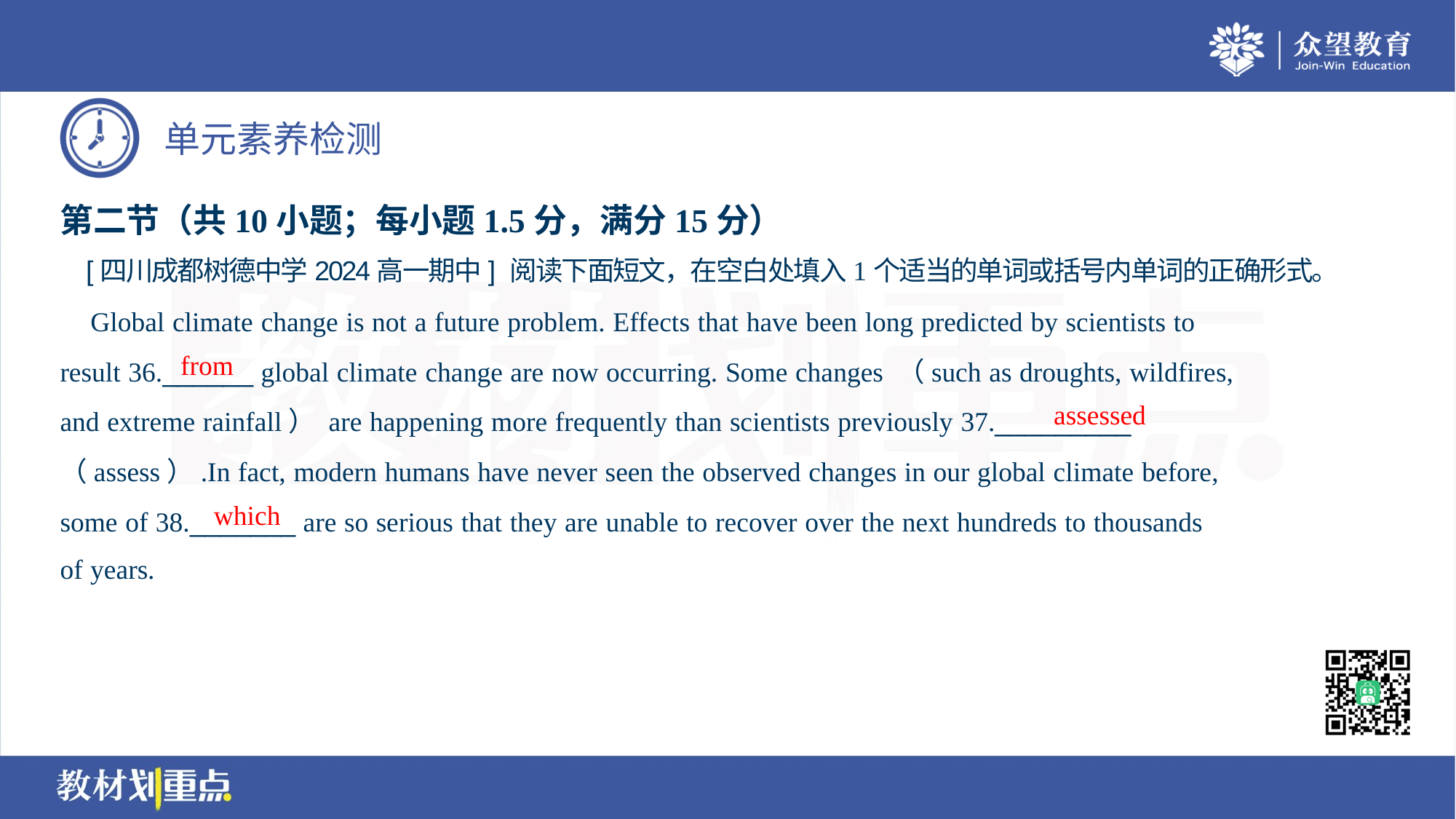

第二节（共10小题；每小题1.5分，满分15分）
    [四川成都树德中学2024高一期中] 阅读下面短文，在空白处填入1个适当的单词或括号内单词的正确形式。
    Global climate change is not a future problem. Effects that have been long predicted by scientists to
result 36.______ global climate change are now occurring. Some changes （such as droughts, wildfires,
and extreme rainfall） are happening more frequently than scientists previously 37._________
（assess）.In fact, modern humans have never seen the observed changes in our global climate before,
some of 38._______ are so serious that they are unable to recover over the next hundreds to thousands
of years.
from
assessed
which